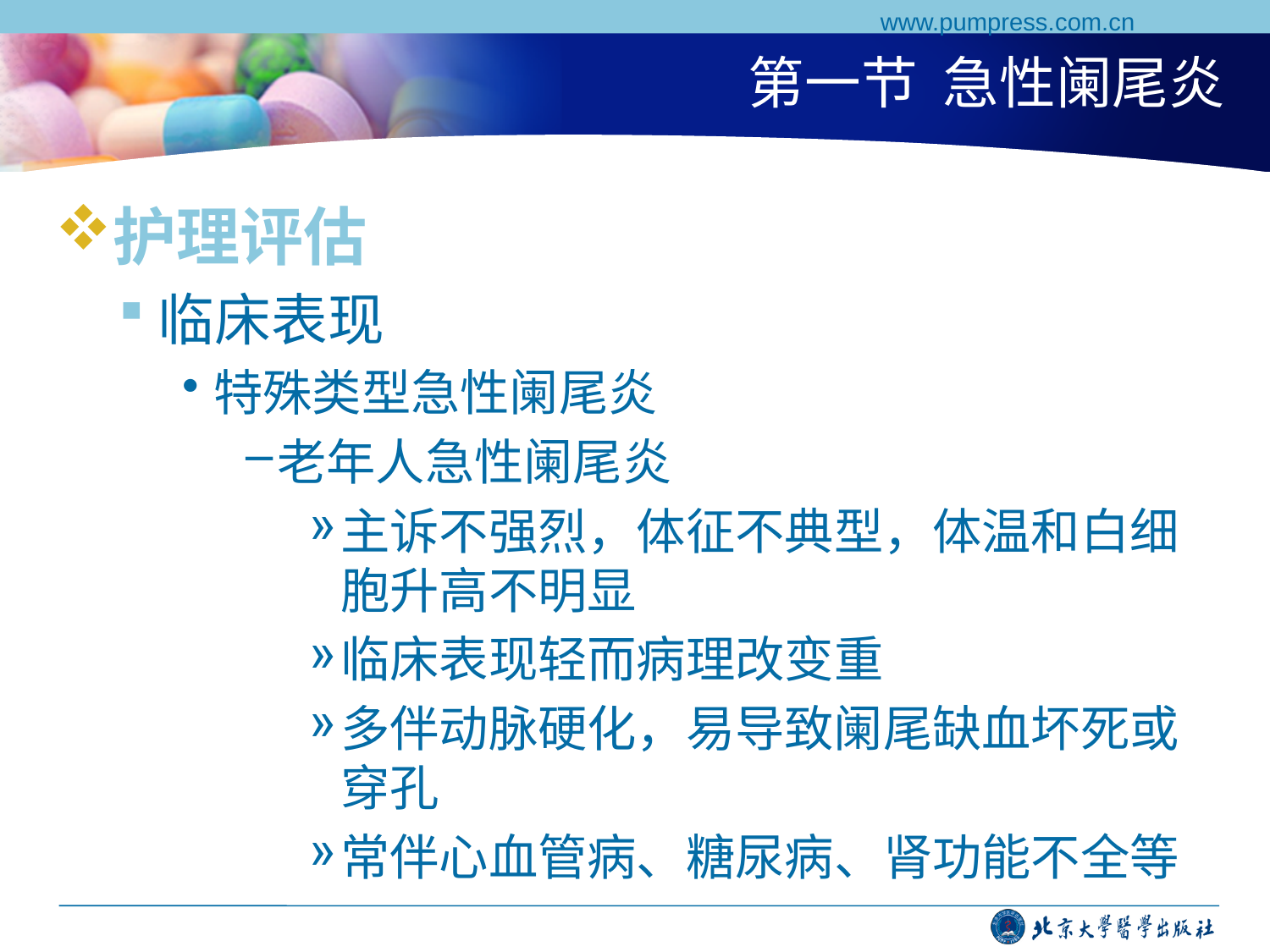

www.pumpress.com.cn
# 第一节  急性阑尾炎
护理评估
临床表现
特殊类型急性阑尾炎
老年人急性阑尾炎
主诉不强烈，体征不典型，体温和白细胞升高不明显
临床表现轻而病理改变重
多伴动脉硬化，易导致阑尾缺血坏死或穿孔
常伴心血管病、糖尿病、肾功能不全等